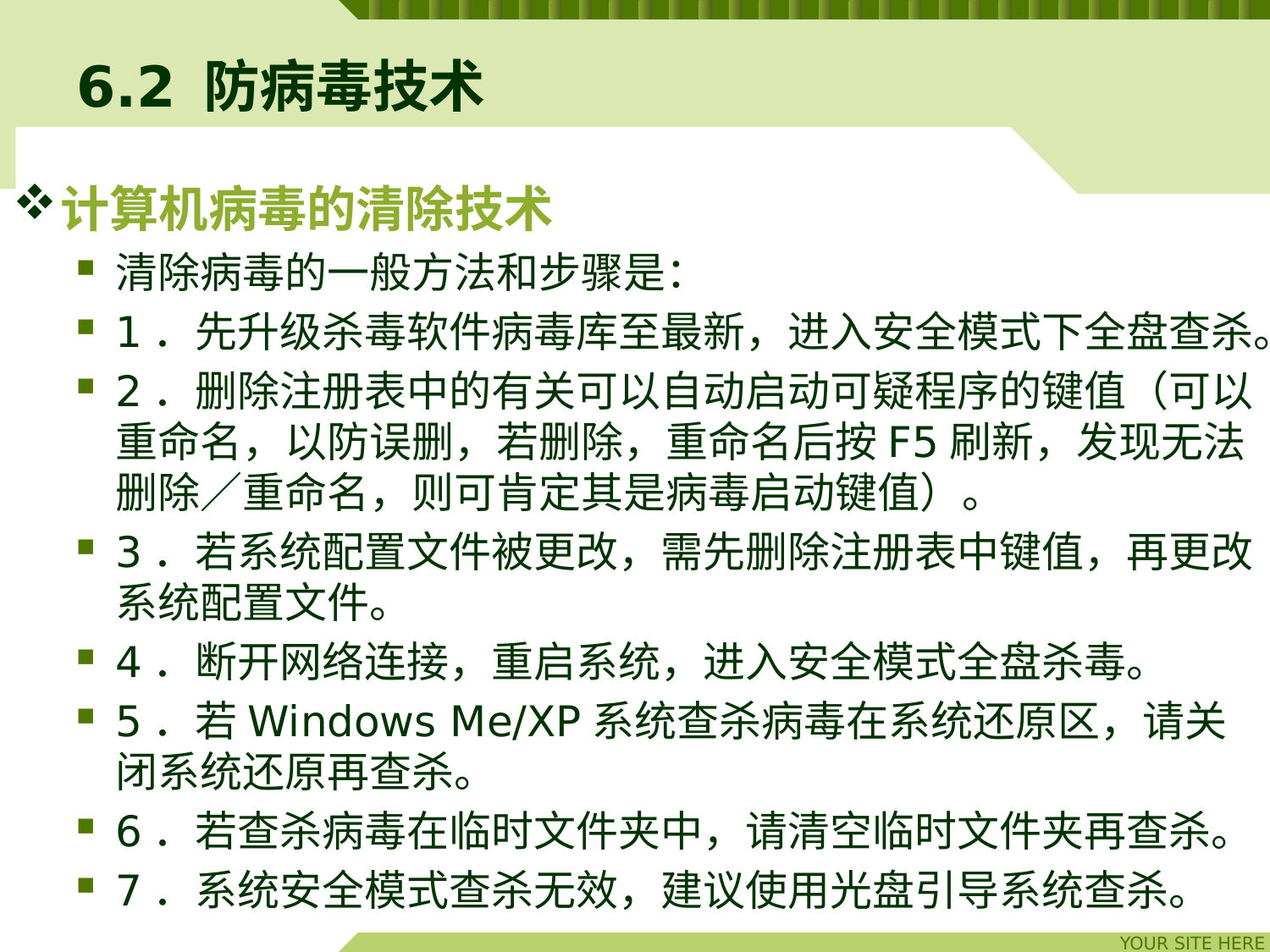

# 6.2	防病毒技术
计算机病毒的清除技术
清除病毒的一般方法和步骤是：
1．先升级杀毒软件病毒库至最新，进入安全模式下全盘查杀。
2．删除注册表中的有关可以自动启动可疑程序的键值（可以重命名，以防误删，若删除，重命名后按F5刷新，发现无法删除／重命名，则可肯定其是病毒启动键值）。
3．若系统配置文件被更改，需先删除注册表中键值，再更改系统配置文件。
4．断开网络连接，重启系统，进入安全模式全盘杀毒。
5．若Windows Me/XP系统查杀病毒在系统还原区，请关闭系统还原再查杀。
6．若查杀病毒在临时文件夹中，请清空临时文件夹再查杀。
7．系统安全模式查杀无效，建议使用光盘引导系统查杀。